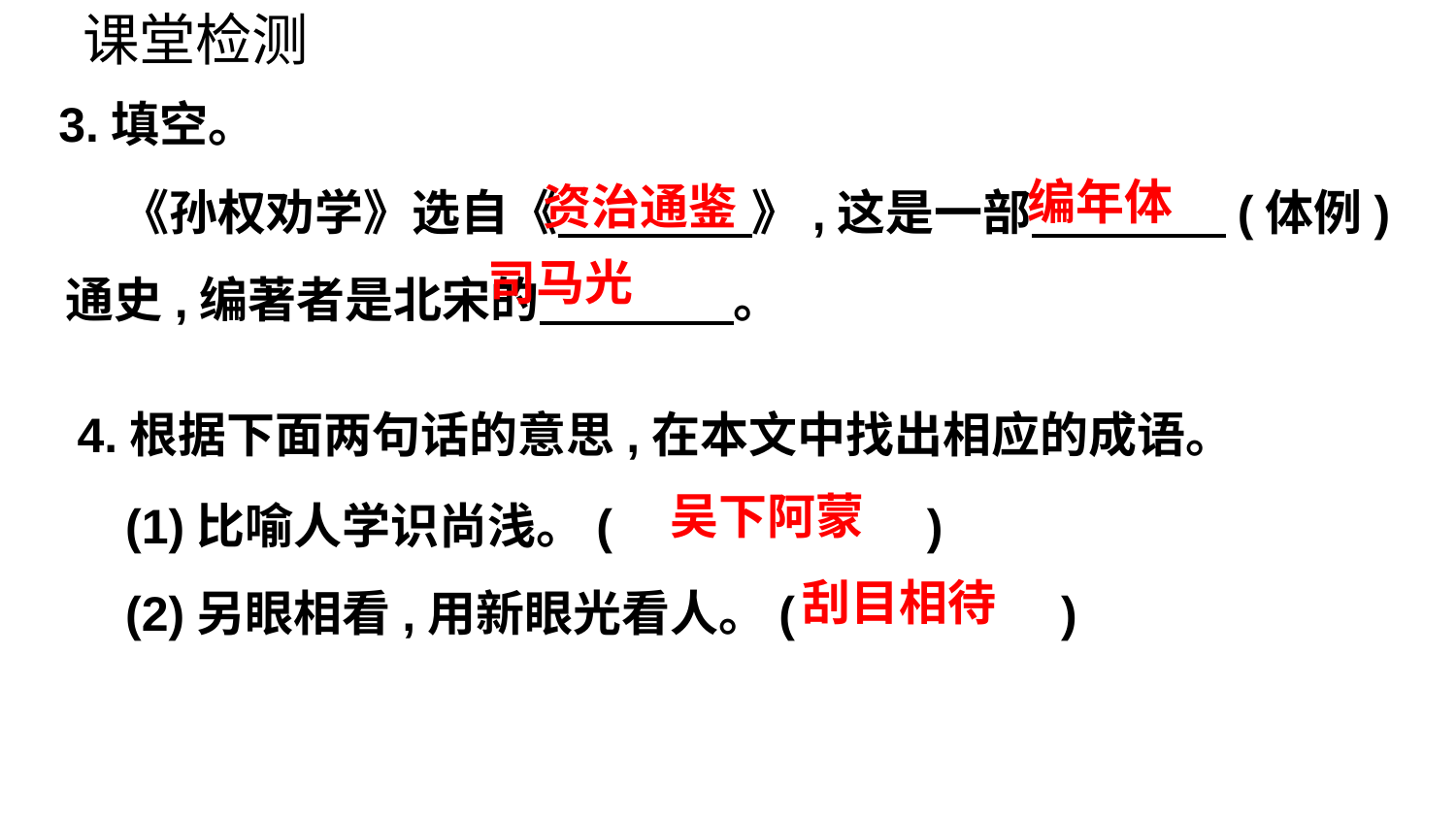

课堂检测
3.填空。
    《孙权劝学》选自《　　　　》,这是一部　　　　(体例)通史,编著者是北宋的　　　　。
编年体
资治通鉴
司马光
4.根据下面两句话的意思,在本文中找出相应的成语。
(1)比喻人学识尚浅。(　　　　　　)
(2)另眼相看,用新眼光看人。(　　　　　)
吴下阿蒙
刮目相待